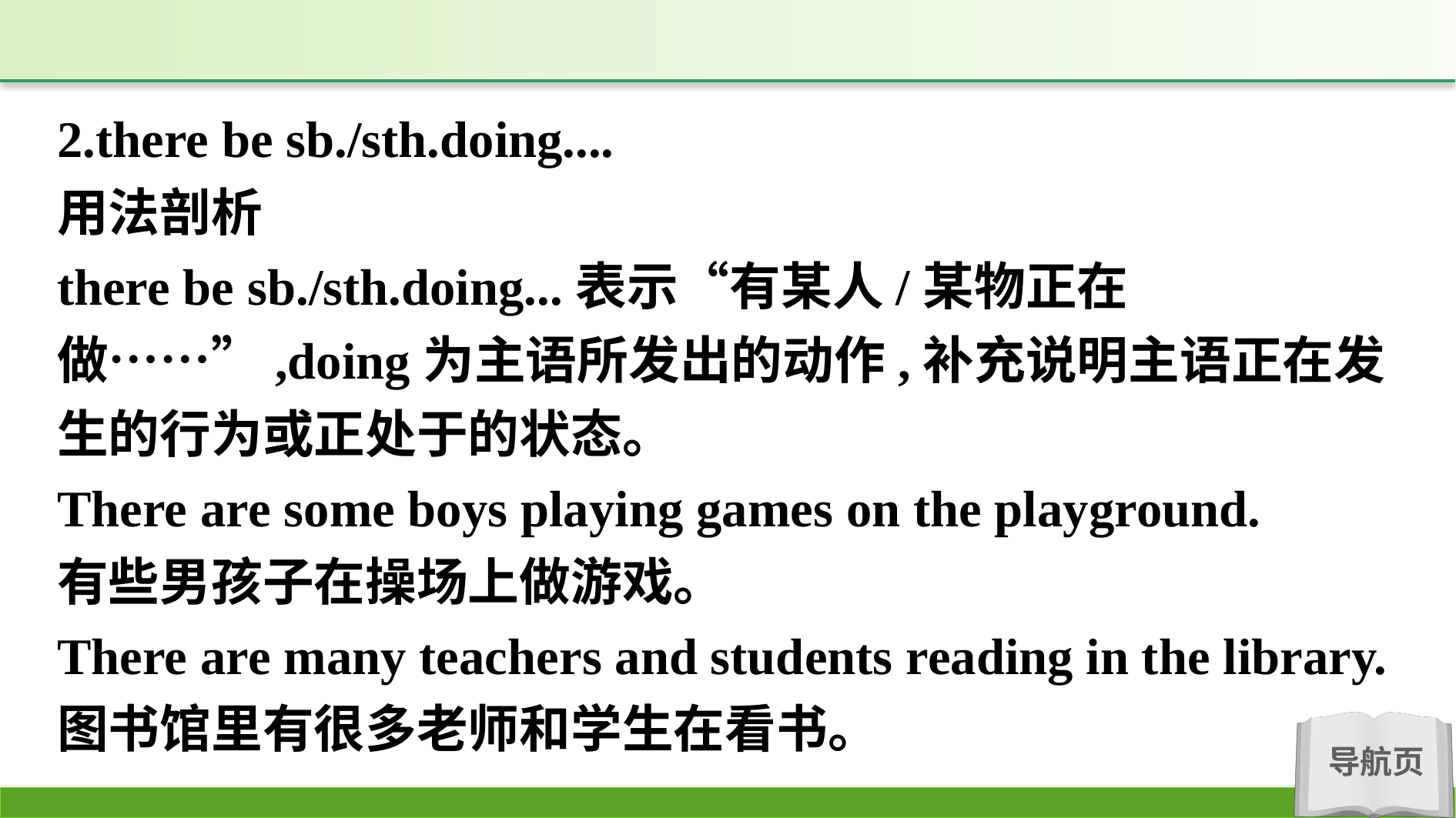

2.there be sb./sth.doing....
用法剖析
there be sb./sth.doing...表示“有某人/某物正在做……”,doing为主语所发出的动作,补充说明主语正在发生的行为或正处于的状态。
There are some boys playing games on the playground.
有些男孩子在操场上做游戏。
There are many teachers and students reading in the library.
图书馆里有很多老师和学生在看书。